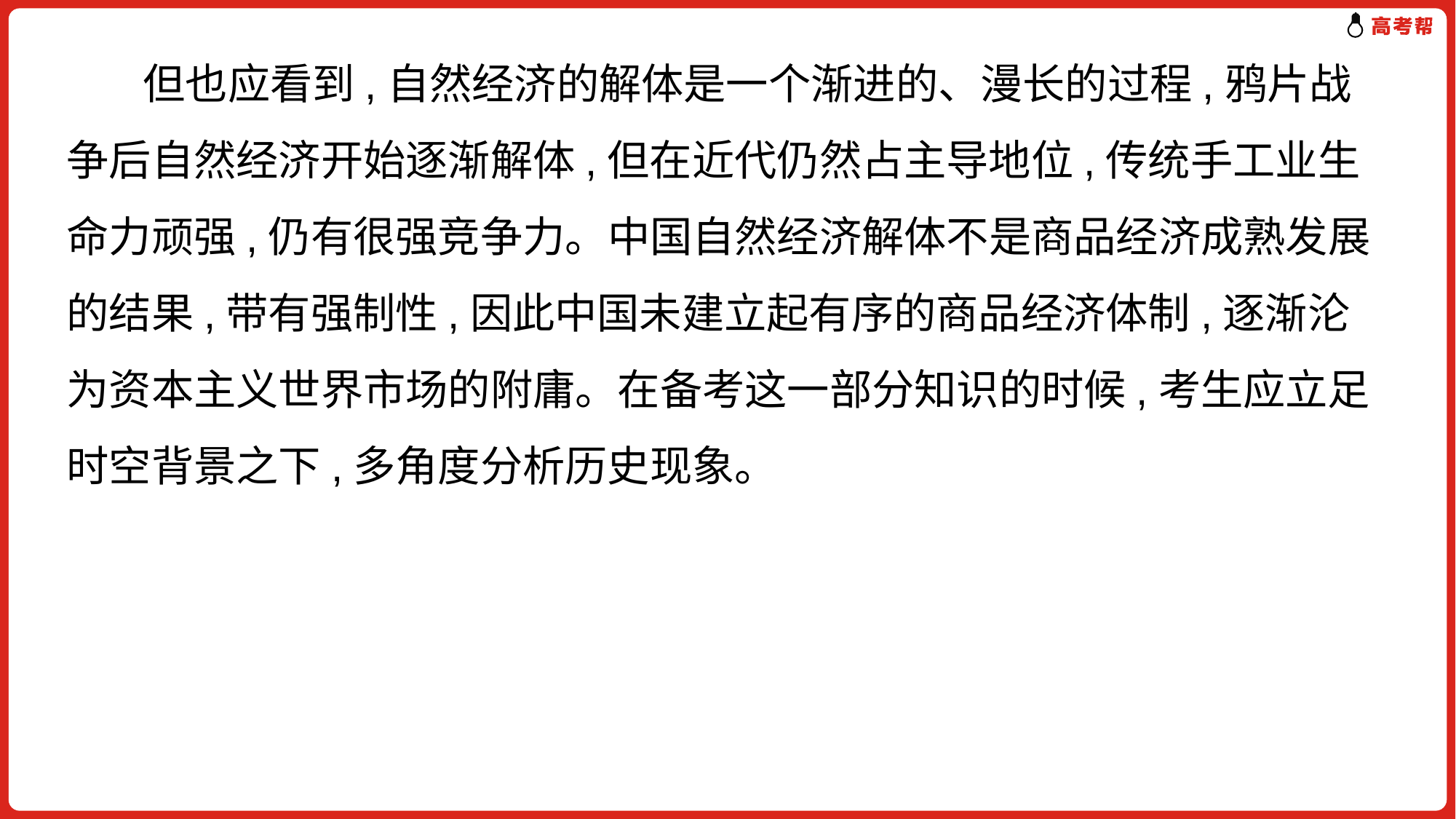

但也应看到,自然经济的解体是一个渐进的、漫长的过程,鸦片战争后自然经济开始逐渐解体,但在近代仍然占主导地位,传统手工业生命力顽强,仍有很强竞争力。中国自然经济解体不是商品经济成熟发展的结果,带有强制性,因此中国未建立起有序的商品经济体制,逐渐沦为资本主义世界市场的附庸。在备考这一部分知识的时候,考生应立足时空背景之下,多角度分析历史现象。